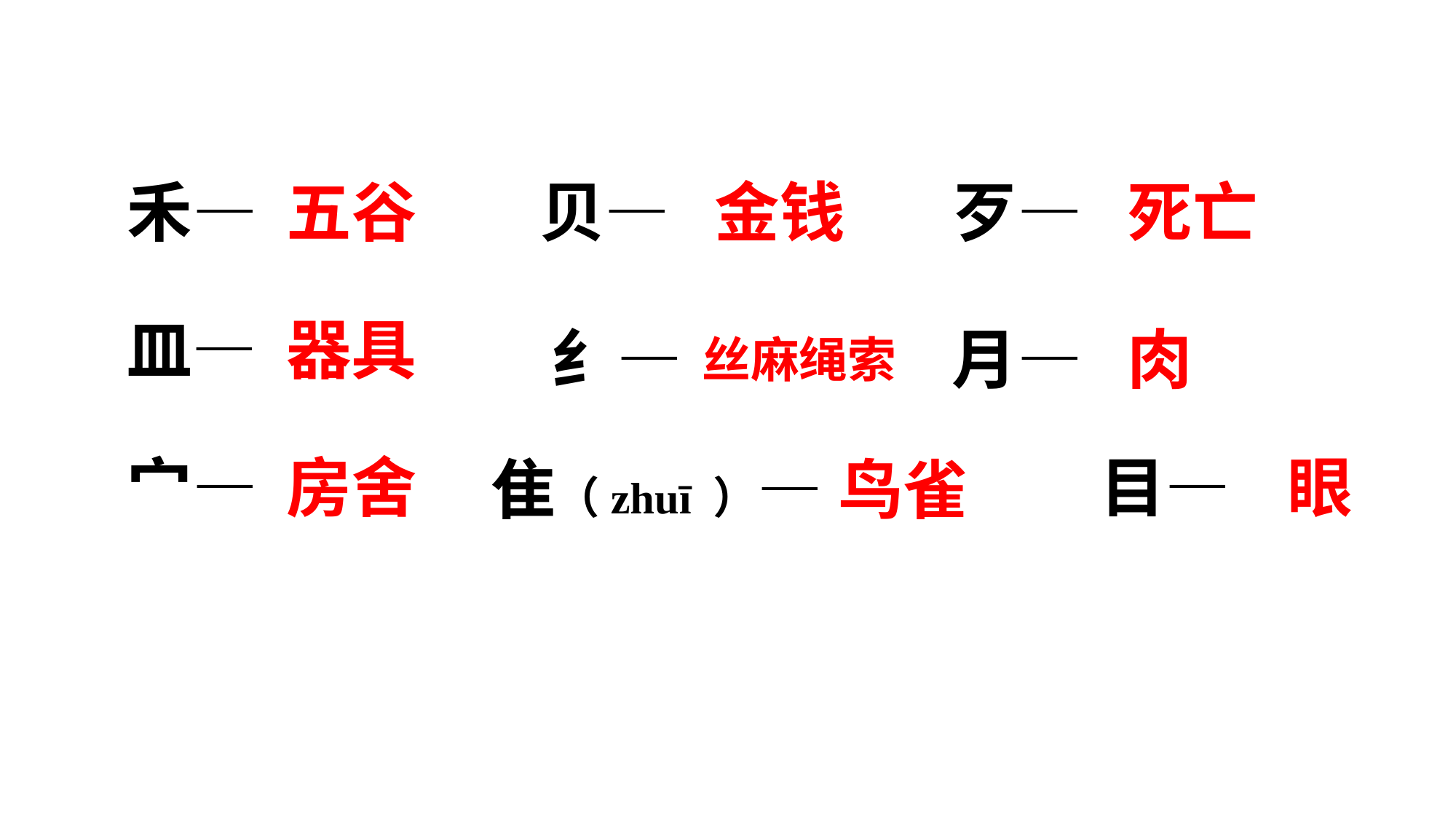

禾—
五谷
贝—
金钱
歹—
死亡
皿—
器具
纟—
月—
肉
丝麻绳索
宀—
房舍
目—
眼
隹（zhuī ）—
鸟雀